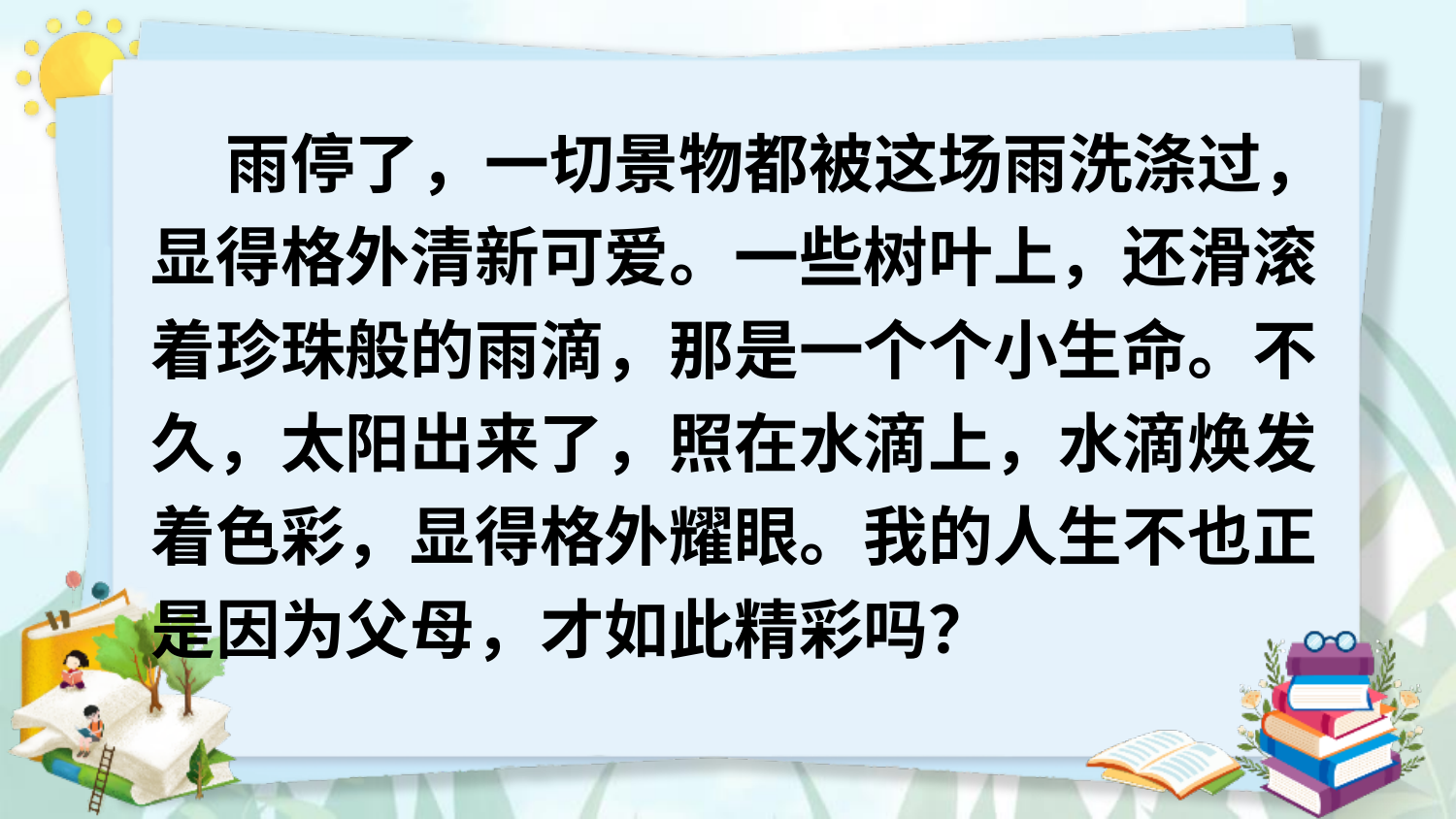

雨停了，一切景物都被这场雨洗涤过，显得格外清新可爱。一些树叶上，还滑滚着珍珠般的雨滴，那是一个个小生命。不久，太阳出来了，照在水滴上，水滴焕发着色彩，显得格外耀眼。我的人生不也正是因为父母，才如此精彩吗？